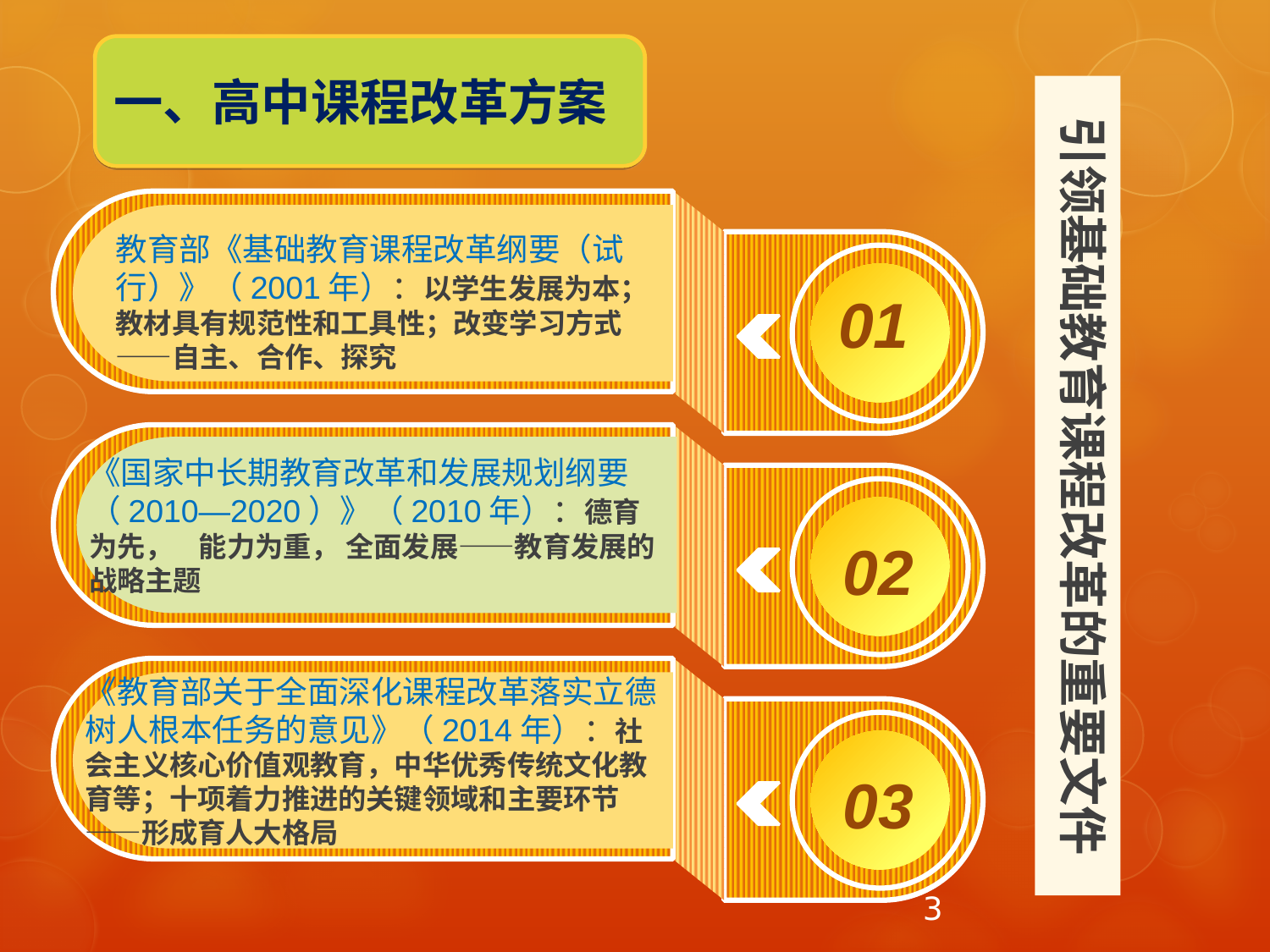

一、高中课程改革方案
引领基础教育课程改革的重要文件

教育部《基础教育课程改革纲要（试行）》（2001年）：以学生发展为本；教材具有规范性和工具性；改变学习方式——自主、合作、探究

01

《国家中长期教育改革和发展规划纲要（2010—2020）》（2010年）：德育为先，    能力为重， 全面发展——教育发展的战略主题

02

《教育部关于全面深化课程改革落实立德树人根本任务的意见》（2014年）：社会主义核心价值观教育，中华优秀传统文化教育等；十项着力推进的关键领域和主要环节——形成育人大格局

03

3